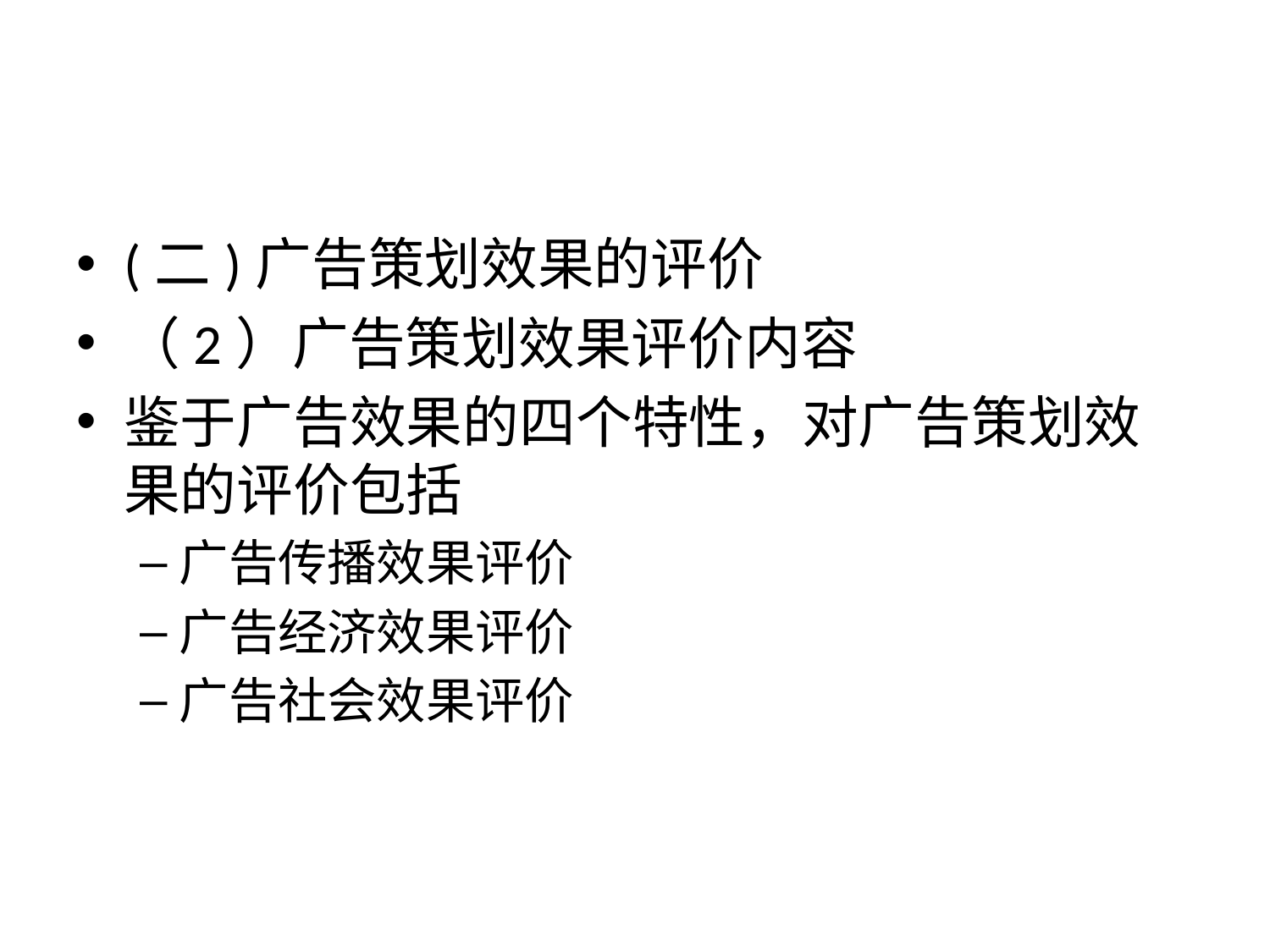

#
(二)广告策划效果的评价
（2）广告策划效果评价内容
鉴于广告效果的四个特性，对广告策划效果的评价包括
广告传播效果评价
广告经济效果评价
广告社会效果评价